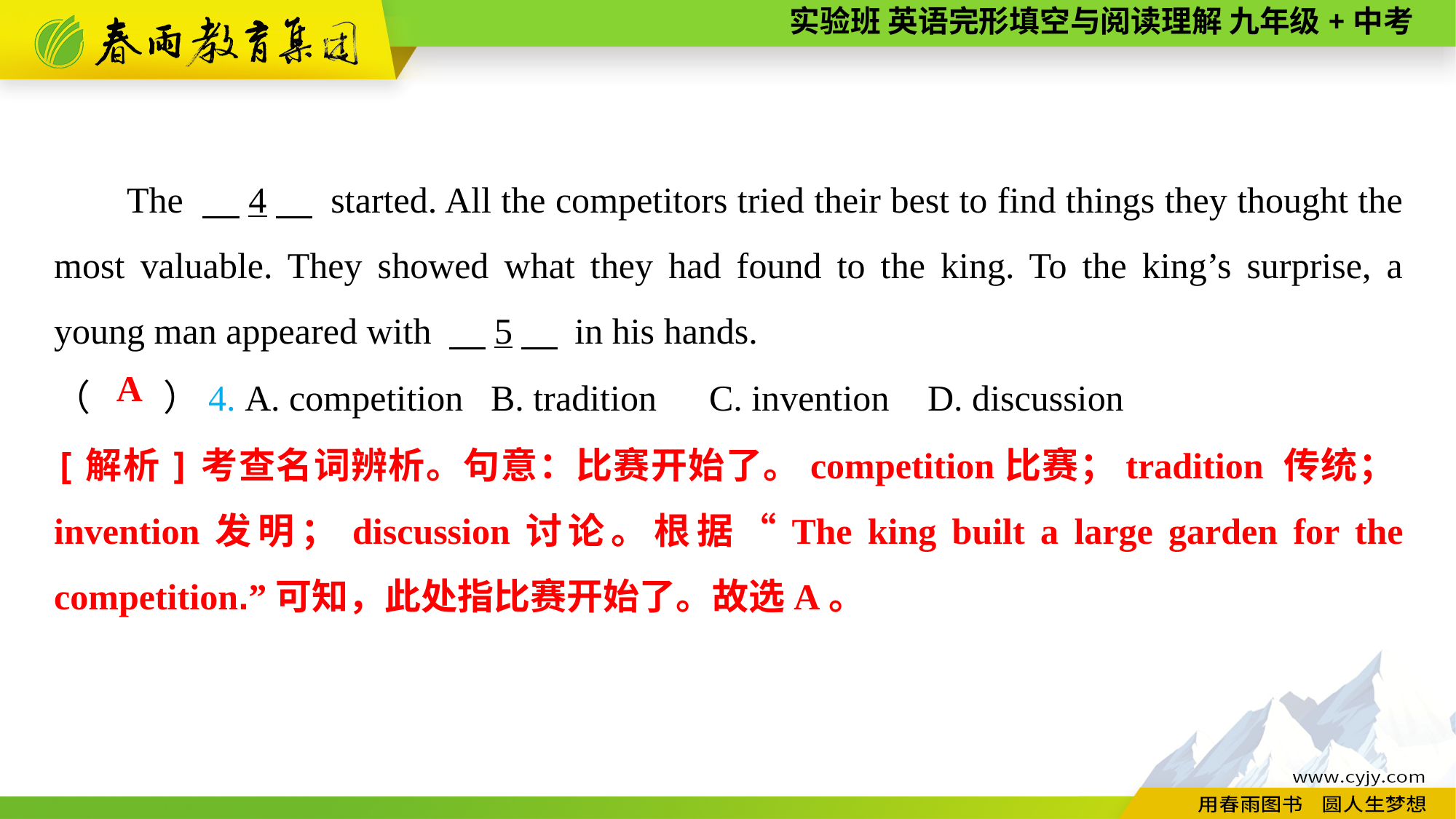

The 　4　 started. All the competitors tried their best to find things they thought the most valuable. They showed what they had found to the king. To the king’s surprise, a young man appeared with 　5　 in his hands.
（　　）4. A. competition	B. tradition	C. invention	D. discussion
A
[解析]考查名词辨析。句意：比赛开始了。competition比赛；tradition 传统；invention发明；discussion讨论。根据“The king built a large garden for the competition.”可知，此处指比赛开始了。故选A。